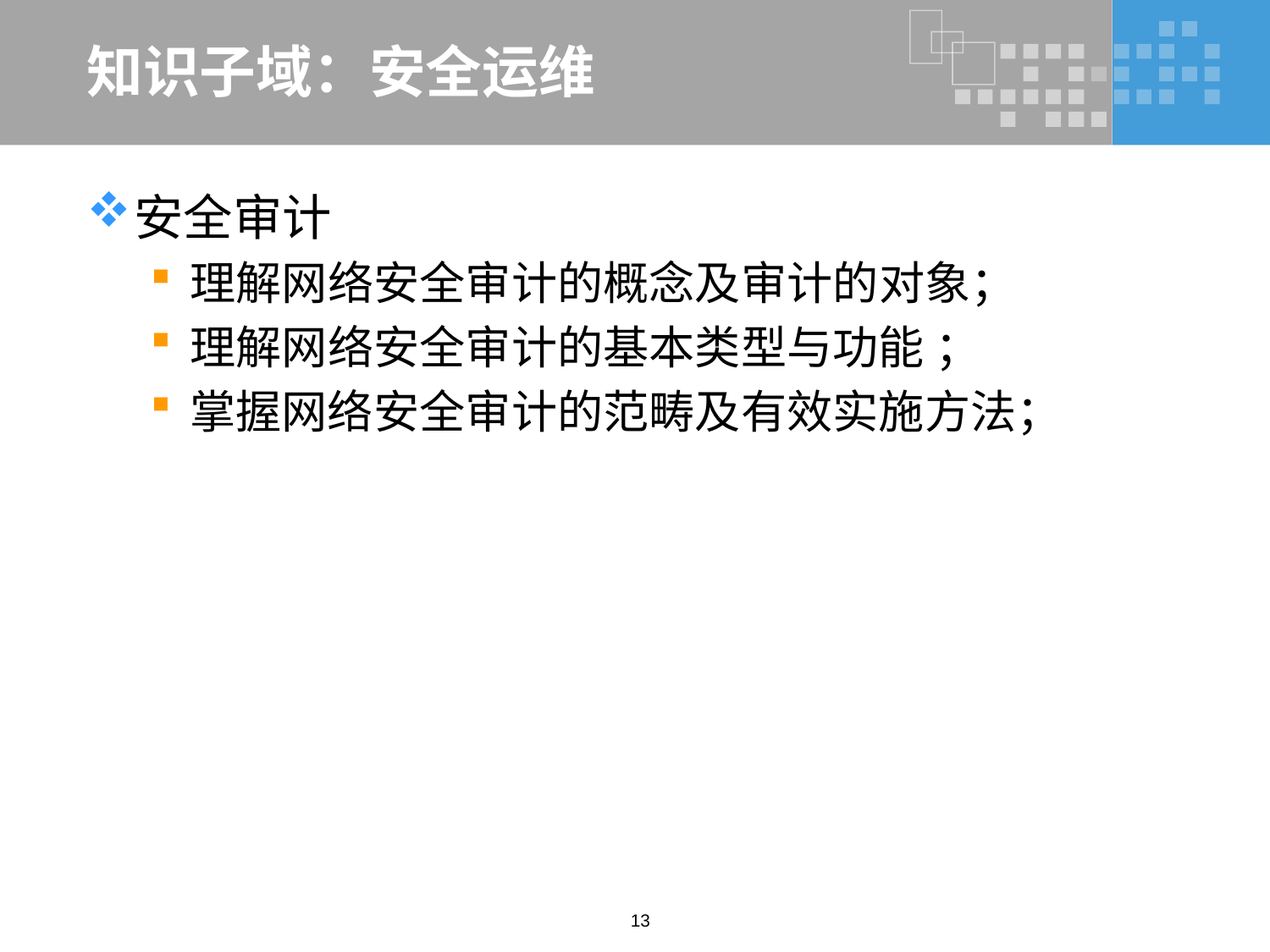

# 知识子域：安全运维
安全审计
理解网络安全审计的概念及审计的对象；
理解网络安全审计的基本类型与功能 ；
掌握网络安全审计的范畴及有效实施方法；

13